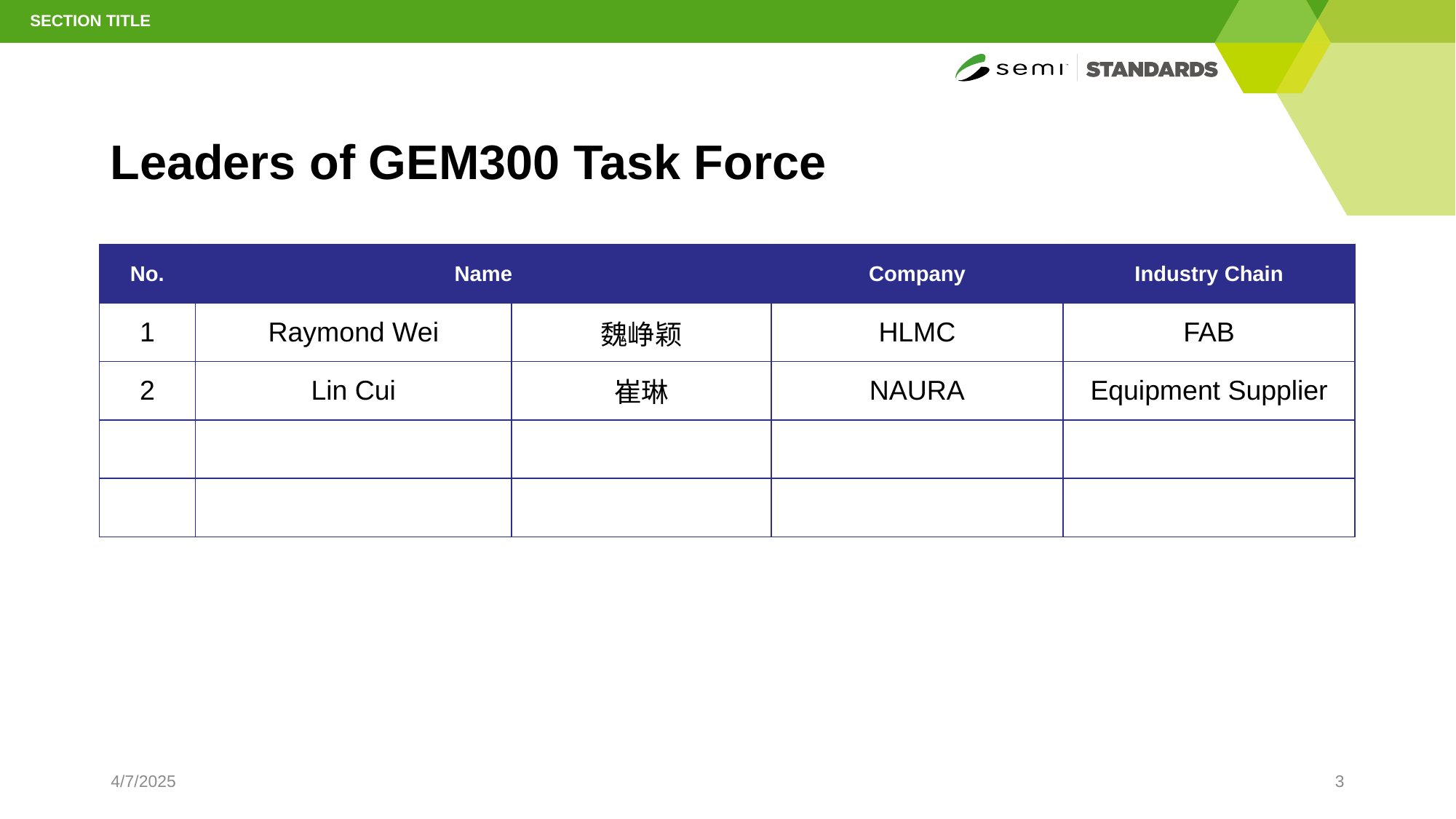

SECTION TITLE
# Leaders of GEM300 Task Force

| No. | Name |  | Company | Industry Chain |
| --- | --- | --- | --- | --- |
| 1 | Raymond Wei | 魏峥颖 | HLMC | FAB |
| 2 | Lin Cui | 崔琳 | NAURA | Equipment Supplier |
|  |  |  |  |  |
|  |  |  |  |  |
4/7/2025
3